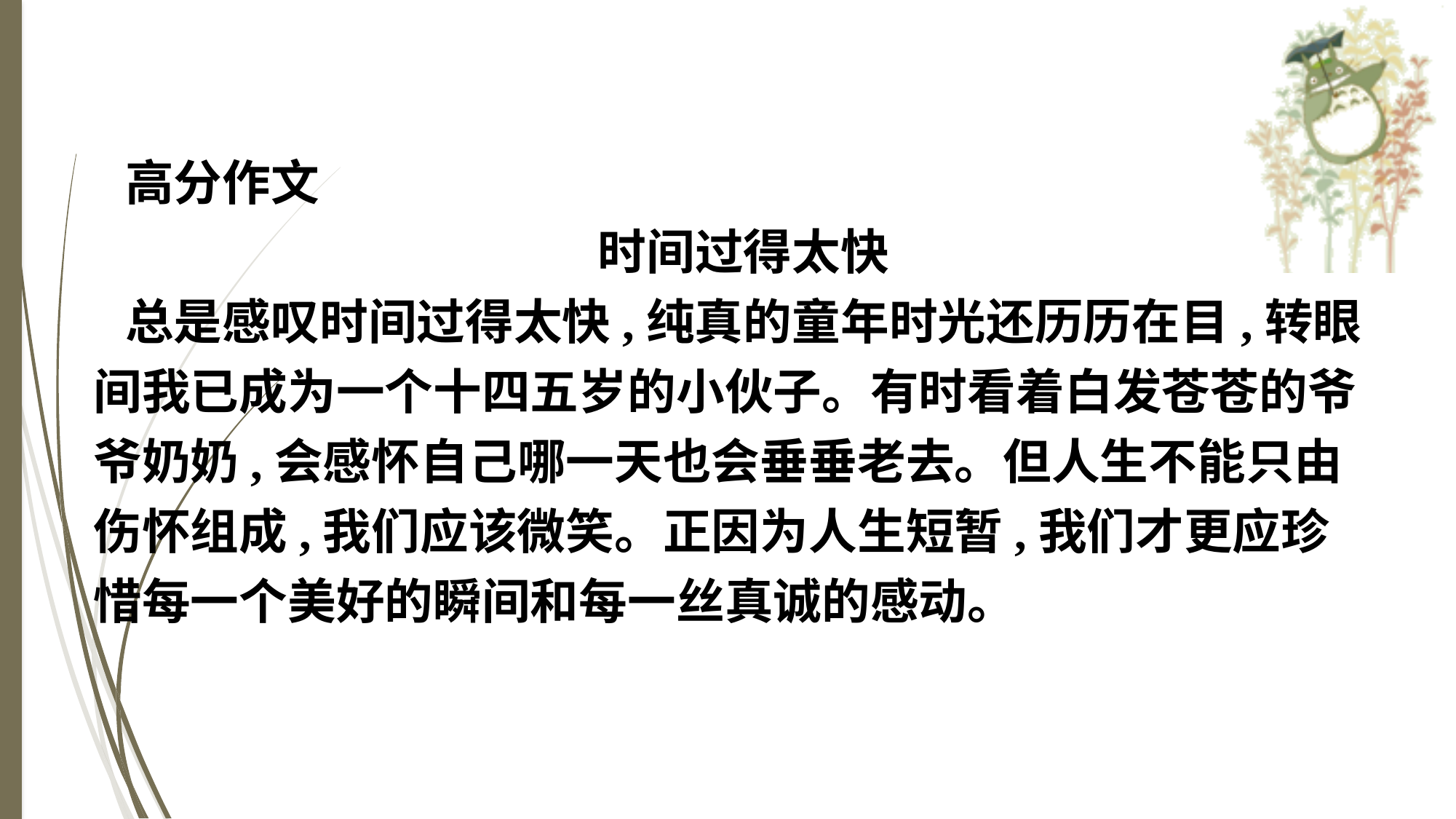

高分作文
时间过得太快
总是感叹时间过得太快,纯真的童年时光还历历在目,转眼间我已成为一个十四五岁的小伙子。有时看着白发苍苍的爷爷奶奶,会感怀自己哪一天也会垂垂老去。但人生不能只由伤怀组成,我们应该微笑。正因为人生短暂,我们才更应珍惜每一个美好的瞬间和每一丝真诚的感动。